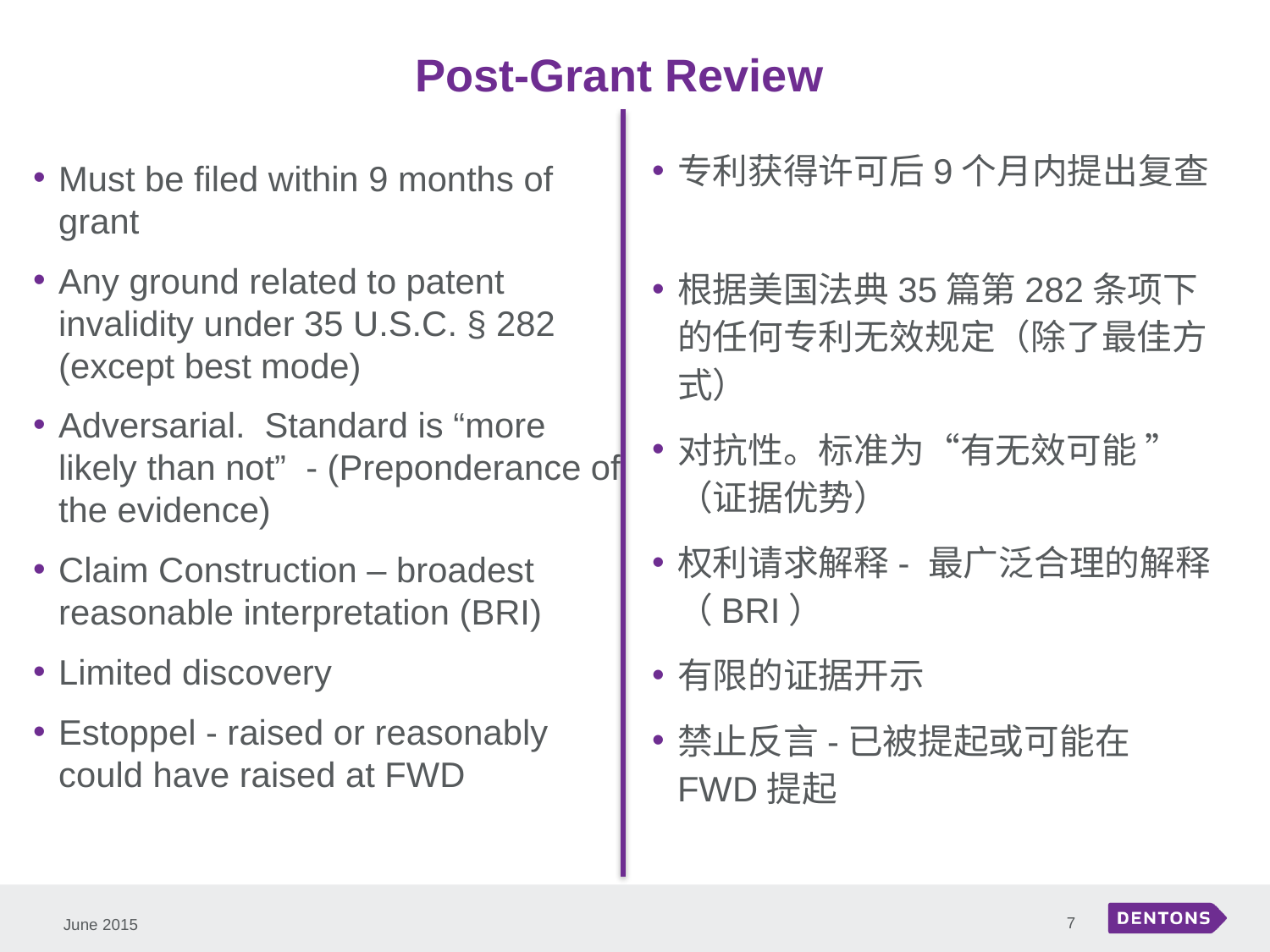

# Post-Grant Review
Must be filed within 9 months of grant
Any ground related to patent invalidity under 35 U.S.C. § 282 (except best mode)
Adversarial.  Standard is “more likely than not”  - (Preponderance of the evidence)
Claim Construction – broadest reasonable interpretation (BRI)
Limited discovery
Estoppel - raised or reasonably could have raised at FWD
专利获得许可后9个月内提出复查

根据美国法典35篇第282条项下的任何专利无效规定（除了最佳方式）
对抗性。标准为“有无效可能 ”（证据优势）
权利请求解释- 最广泛合理的解释（BRI）
有限的证据开示
禁止反言-已被提起或可能在FWD提起
7
June 2015